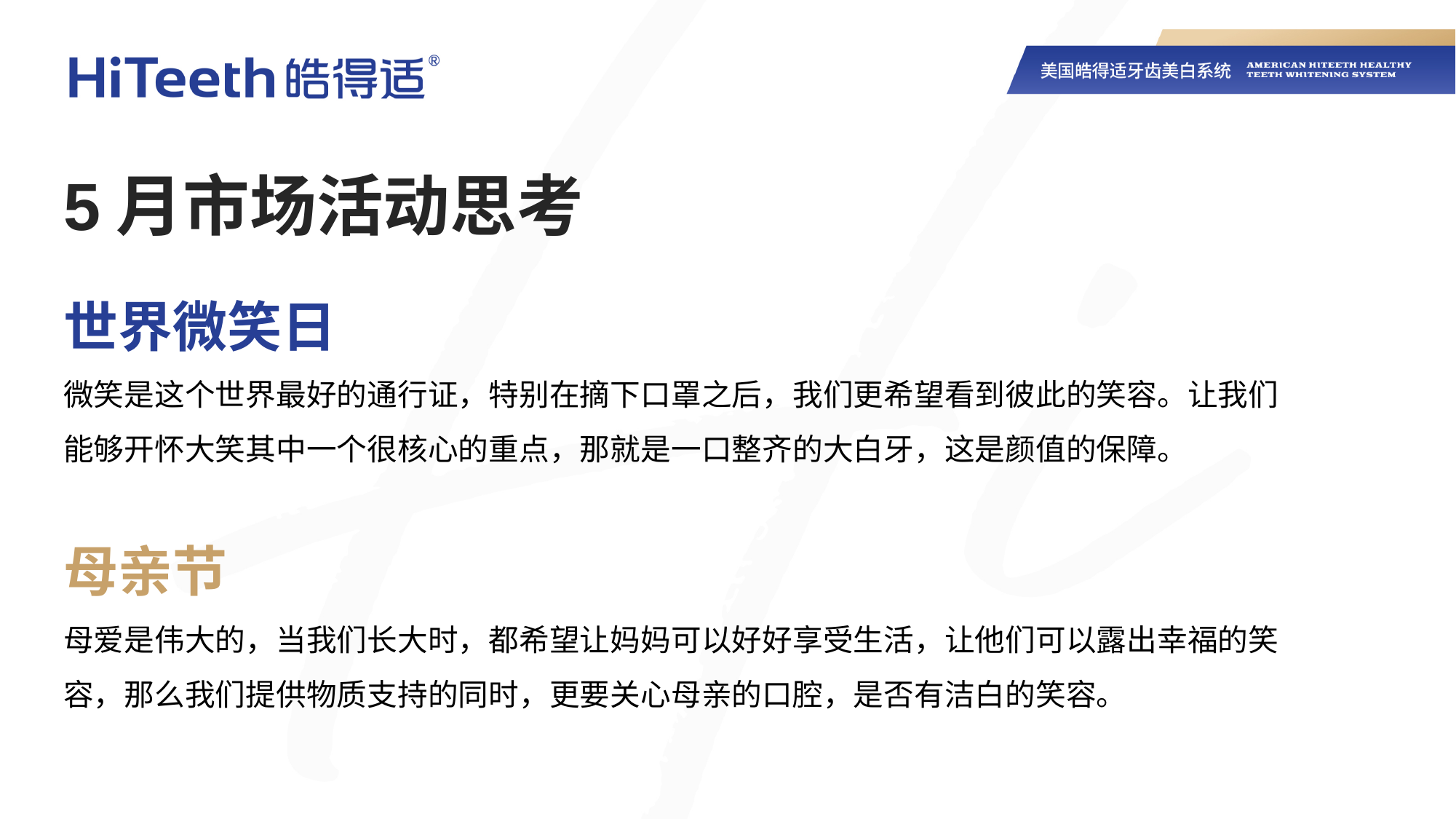

5月市场活动思考
世界微笑日
微笑是这个世界最好的通行证，特别在摘下口罩之后，我们更希望看到彼此的笑容。让我们能够开怀大笑其中一个很核心的重点，那就是一口整齐的大白牙，这是颜值的保障。
母亲节
母爱是伟大的，当我们长大时，都希望让妈妈可以好好享受生活，让他们可以露出幸福的笑容，那么我们提供物质支持的同时，更要关心母亲的口腔，是否有洁白的笑容。